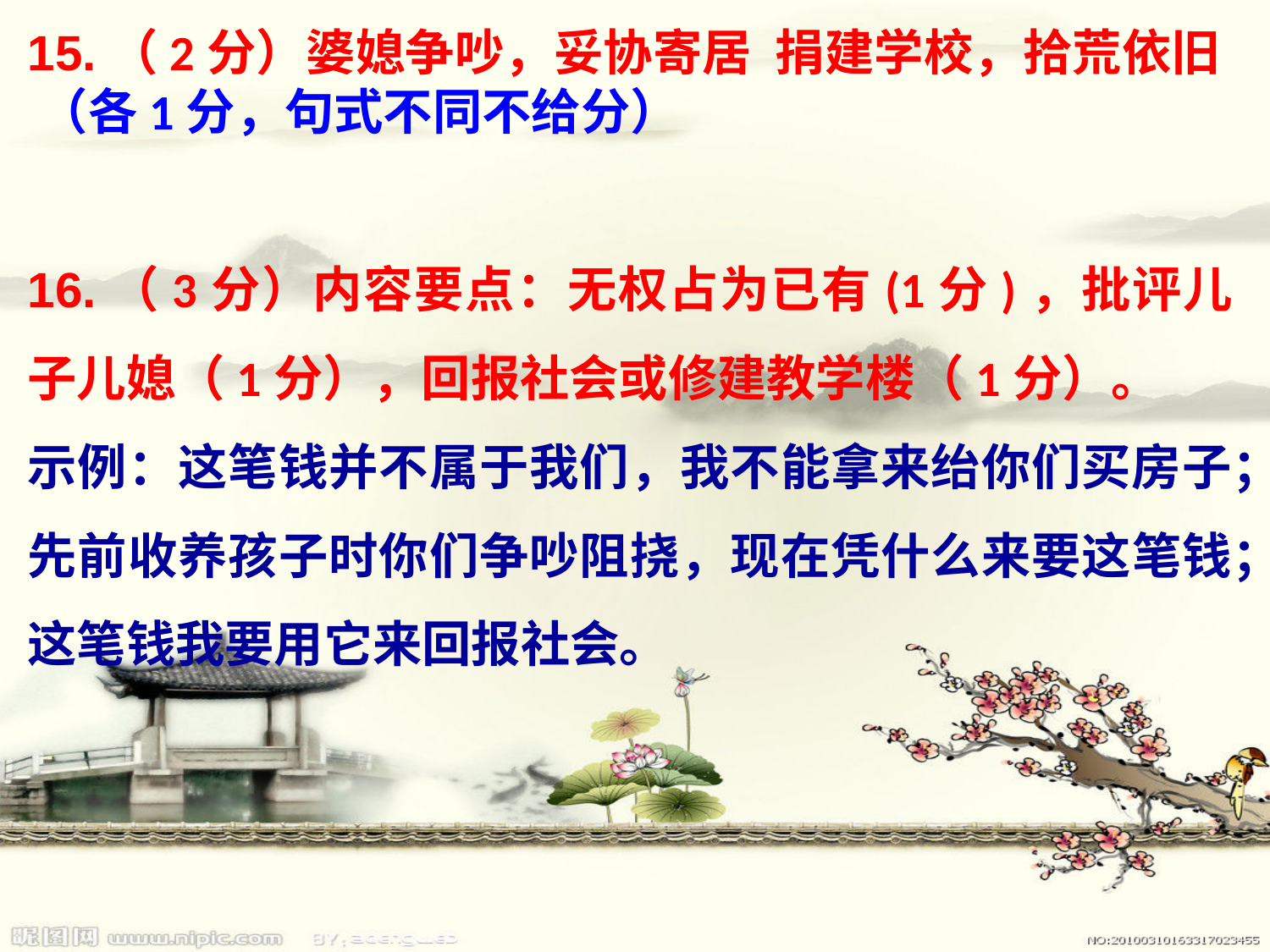

15.（2分）婆媳争吵，妥协寄居  捐建学校，拾荒依旧   （各1分，句式不同不给分）

16.（3分）内容要点：无权占为已有(1分)，批评儿子儿媳（1分），回报社会或修建教学楼（1分）。
示例：这笔钱并不属于我们，我不能拿来绐你们买房子；先前收养孩子时你们争吵阻挠，现在凭什么来要这笔钱；这笔钱我要用它来回报社会。